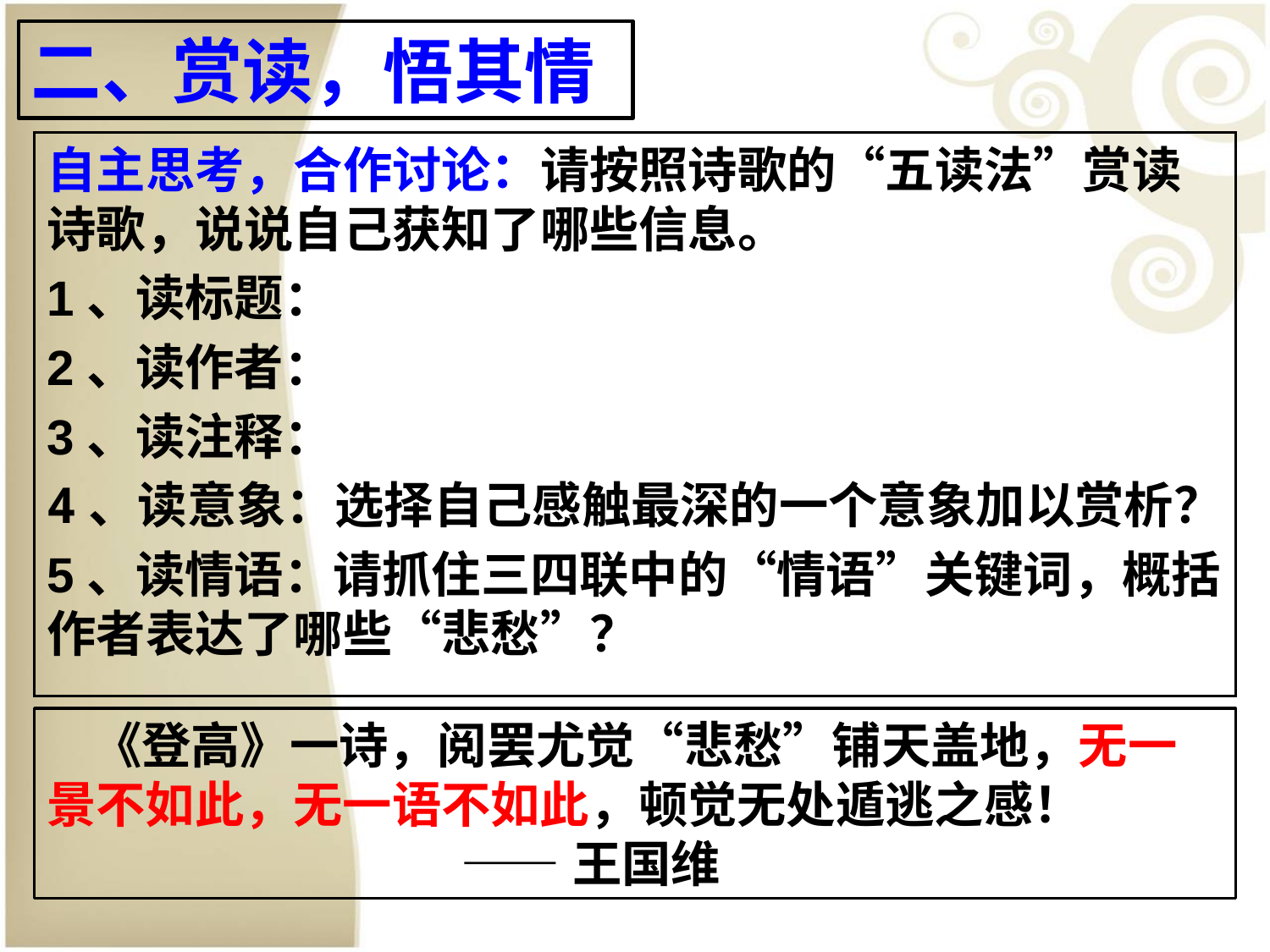

二、赏读，悟其情
#
自主思考，合作讨论：请按照诗歌的“五读法”赏读诗歌，说说自己获知了哪些信息。
1、读标题：
2、读作者：
3、读注释：
4、读意象：选择自己感触最深的一个意象加以赏析？
5、读情语：请抓住三四联中的“情语”关键词，概括作者表达了哪些“悲愁”？
   《登高》一诗，阅罢尤觉“悲愁”铺天盖地，无一景不如此，无一语不如此，顿觉无处遁逃之感！
                                     ——王国维